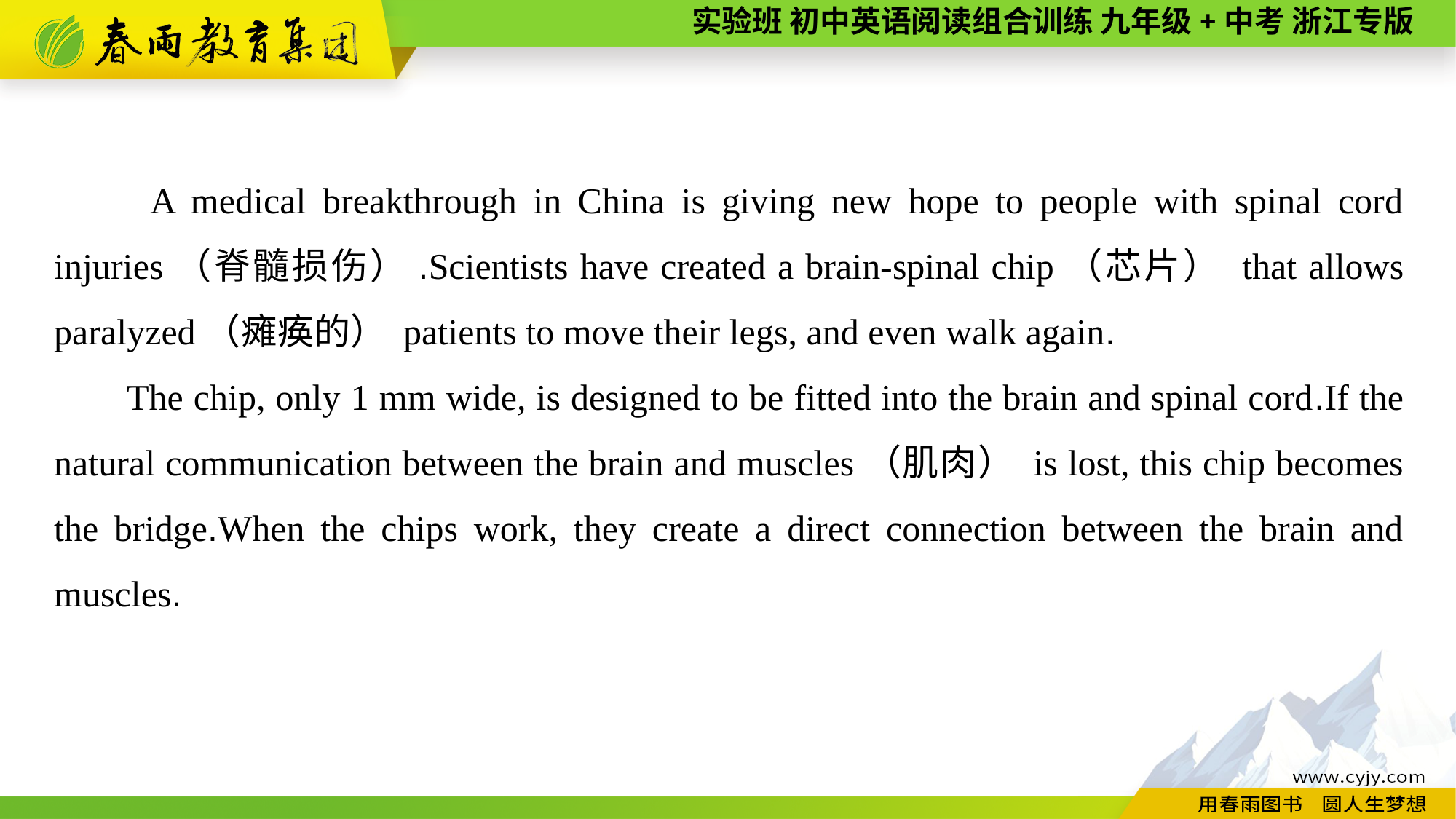

A medical breakthrough in China is giving new hope to people with spinal cord injuries（脊髓损伤）.Scientists have created a brain-spinal chip（芯片） that allows paralyzed（瘫痪的） patients to move their legs, and even walk again.
The chip, only 1 mm wide, is designed to be fitted into the brain and spinal cord.If the natural communication between the brain and muscles（肌肉） is lost, this chip becomes the bridge.When the chips work, they create a direct connection between the brain and muscles.